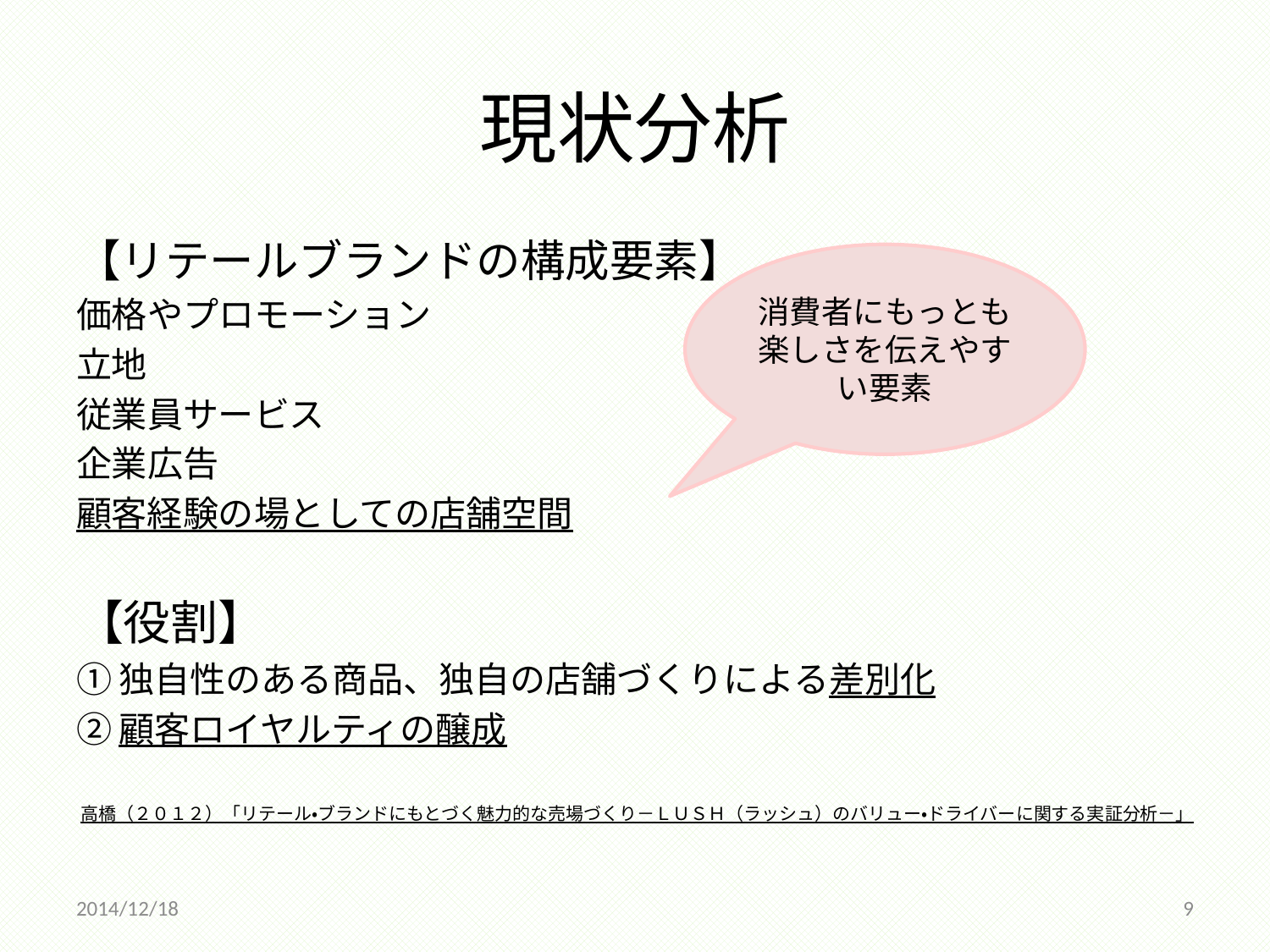

# 現状分析
【リテールブランドの構成要素】
価格やプロモーション
立地
従業員サービス
企業広告
顧客経験の場としての店舗空間

【役割】
①独自性のある商品、独自の店舗づくりによる差別化
②顧客ロイヤルティの醸成

高橋（２０１２）「リテール・ブランドにもとづく魅力的な売場づくり－ＬＵＳＨ（ラッシュ）のバリュー・ドライバーに関する実証分析－」

消費者にもっとも楽しさを伝えやすい要素
2014/12/18
9